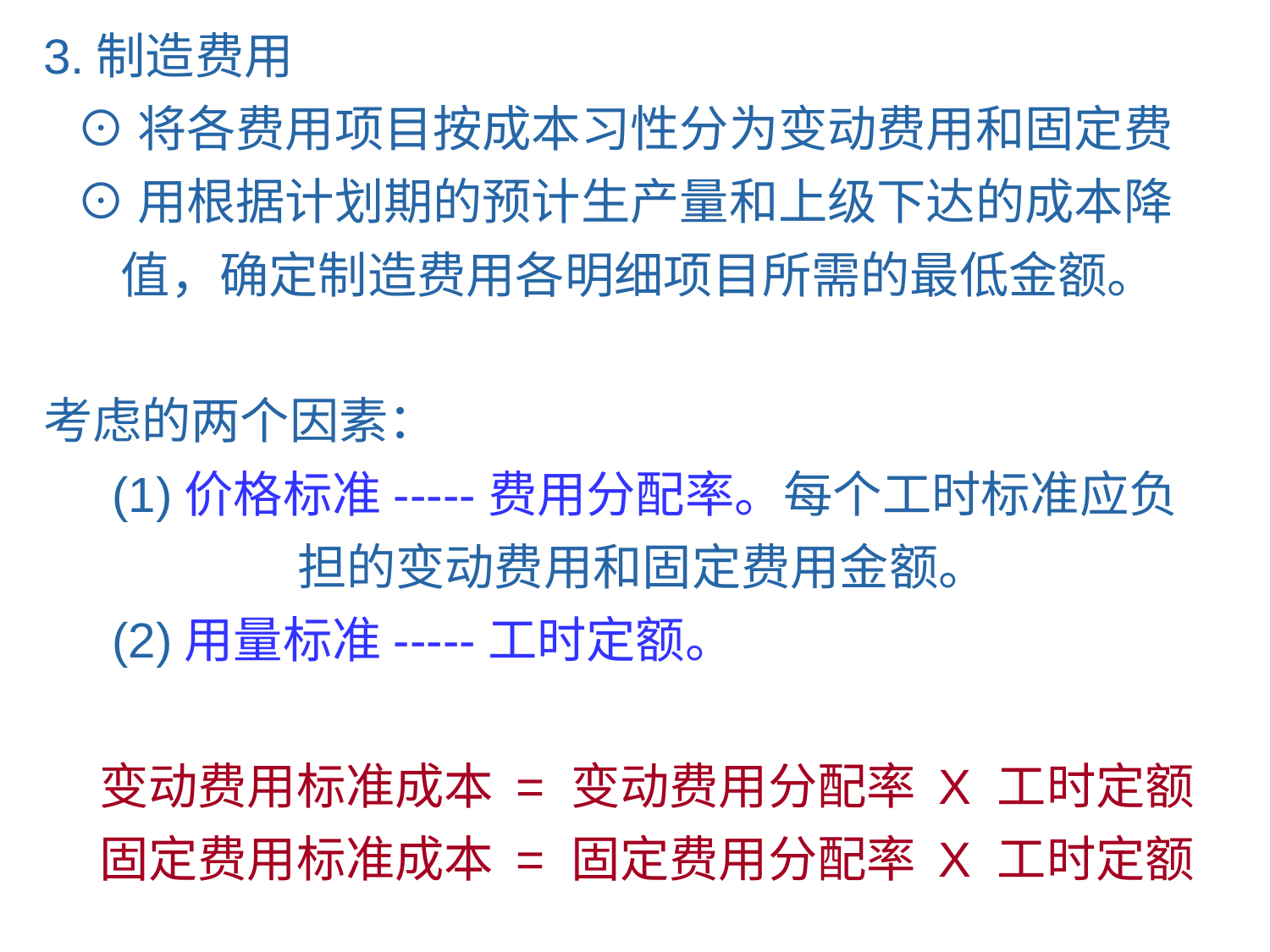

3.制造费用
   ⊙将各费用项目按成本习性分为变动费用和固定费
   ⊙用根据计划期的预计生产量和上级下达的成本降
      值，确定制造费用各明细项目所需的最低金额。

考虑的两个因素：
     (1)价格标准-----费用分配率。每个工时标准应负
                      担的变动费用和固定费用金额。
     (2)用量标准-----工时定额。

    变动费用标准成本 = 变动费用分配率 X 工时定额
    固定费用标准成本 = 固定费用分配率 X 工时定额